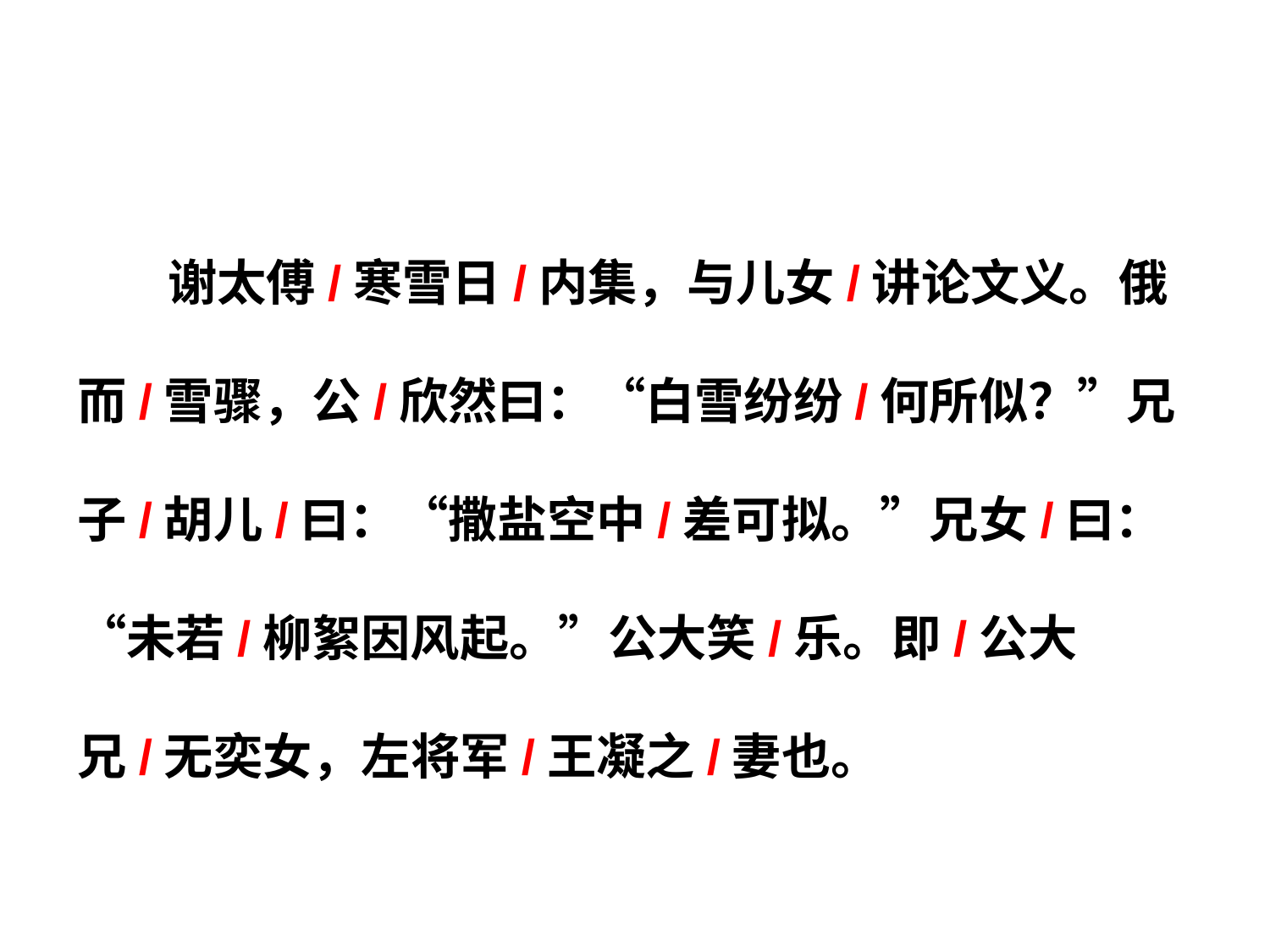

谢太傅/寒雪日/内集，与儿女/讲论文义。俄而/雪骤，公/欣然曰：“白雪纷纷/何所似？”兄子/胡儿/曰：“撒盐空中/差可拟。”兄女/曰：“未若/柳絮因风起。”公大笑/乐。即/公大兄/无奕女，左将军/王凝之/妻也。